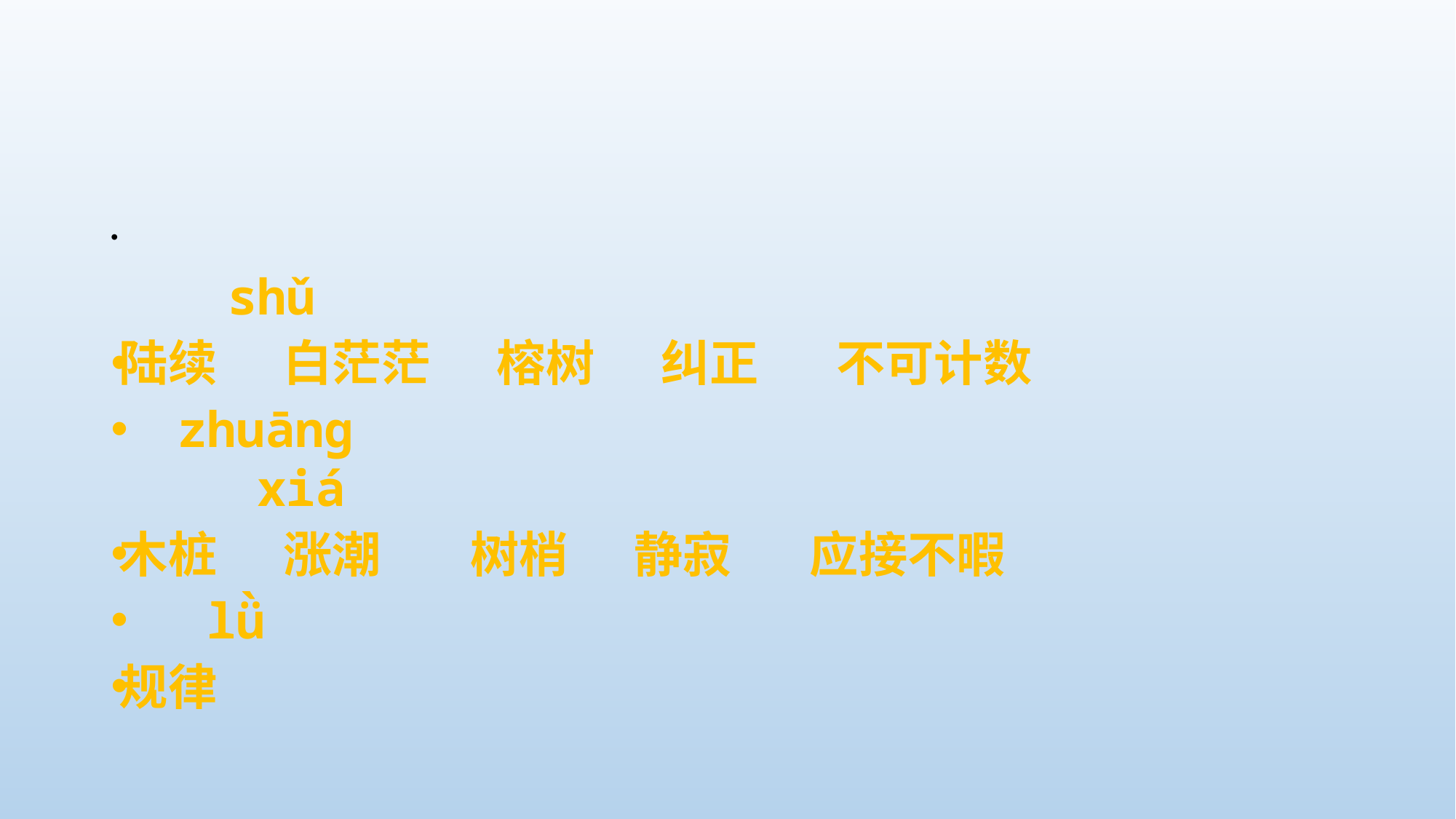

#
                                                                   shǔ
陆续      白茫茫      榕树      纠正       不可计数
  zhuāng	                                      xiá
木桩      涨潮        树梢      静寂       应接不暇
   lǜ
规律